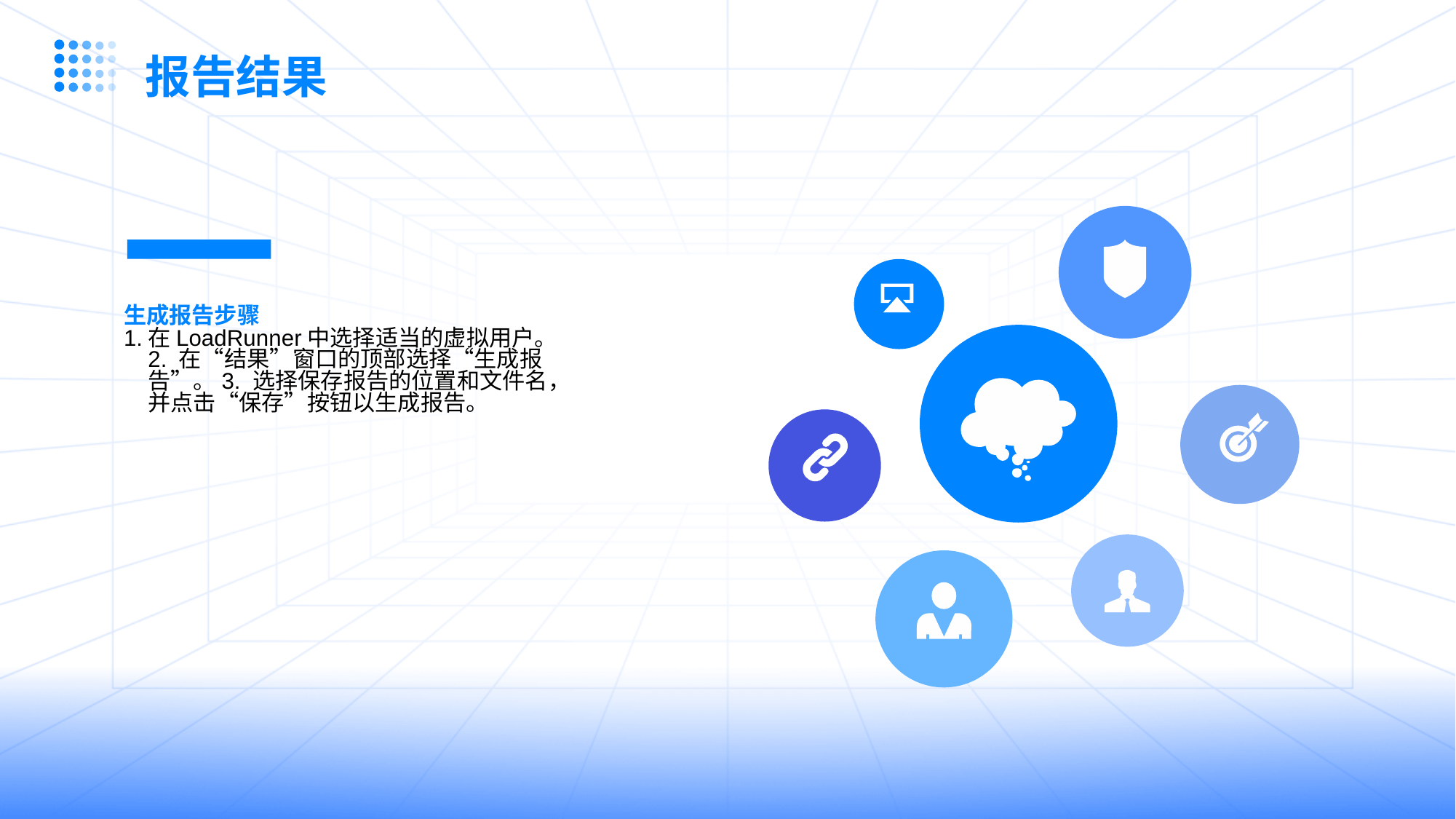

报告结果

生成报告步骤
在LoadRunner中选择适当的虚拟用户。2. 在“结果”窗口的顶部选择“生成报告”。3. 选择保存报告的位置和文件名，并点击“保存”按钮以生成报告。